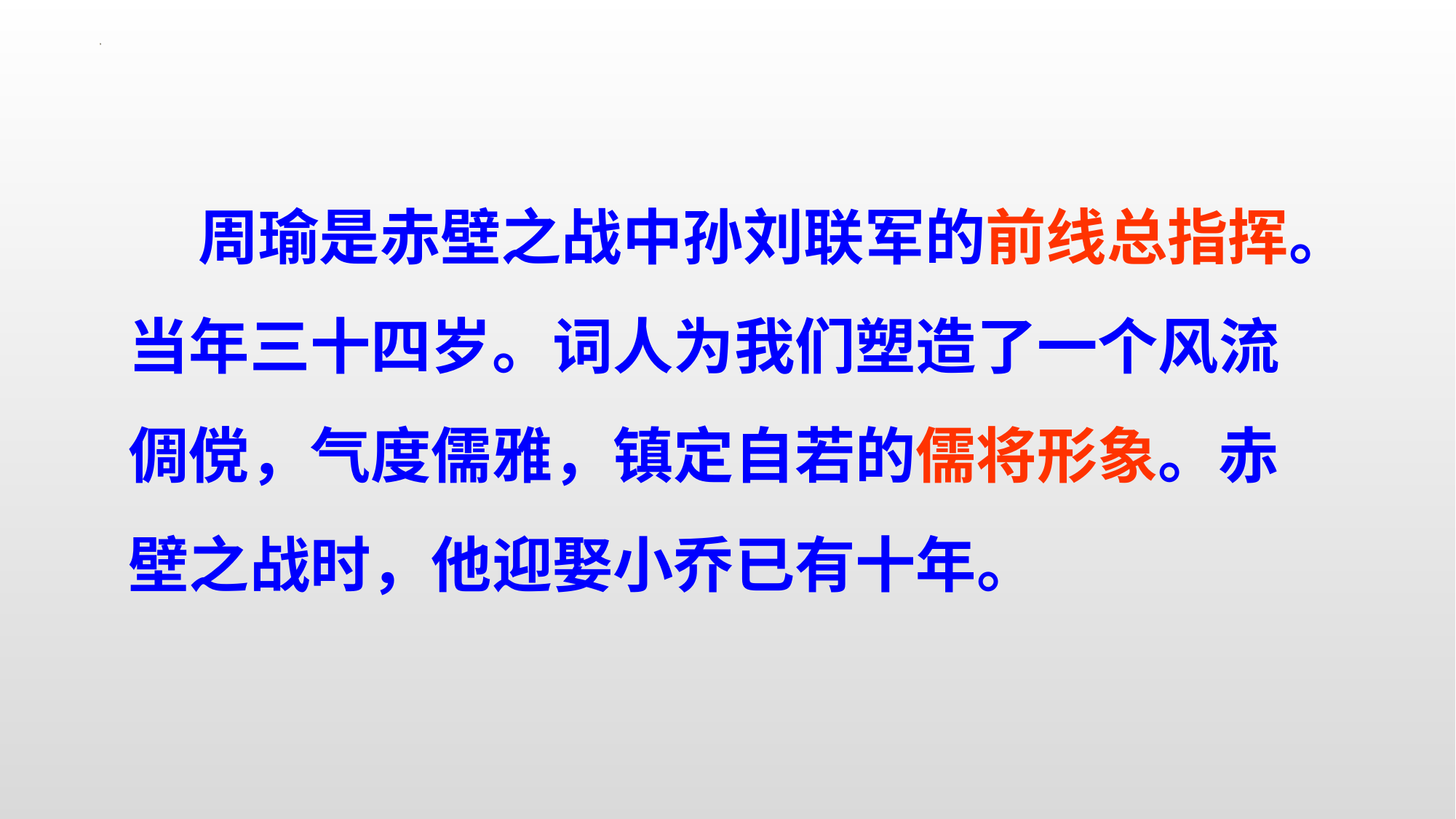

周瑜是赤壁之战中孙刘联军的前线总指挥。当年三十四岁。词人为我们塑造了一个风流倜傥，气度儒雅，镇定自若的儒将形象。赤壁之战时，他迎娶小乔已有十年。